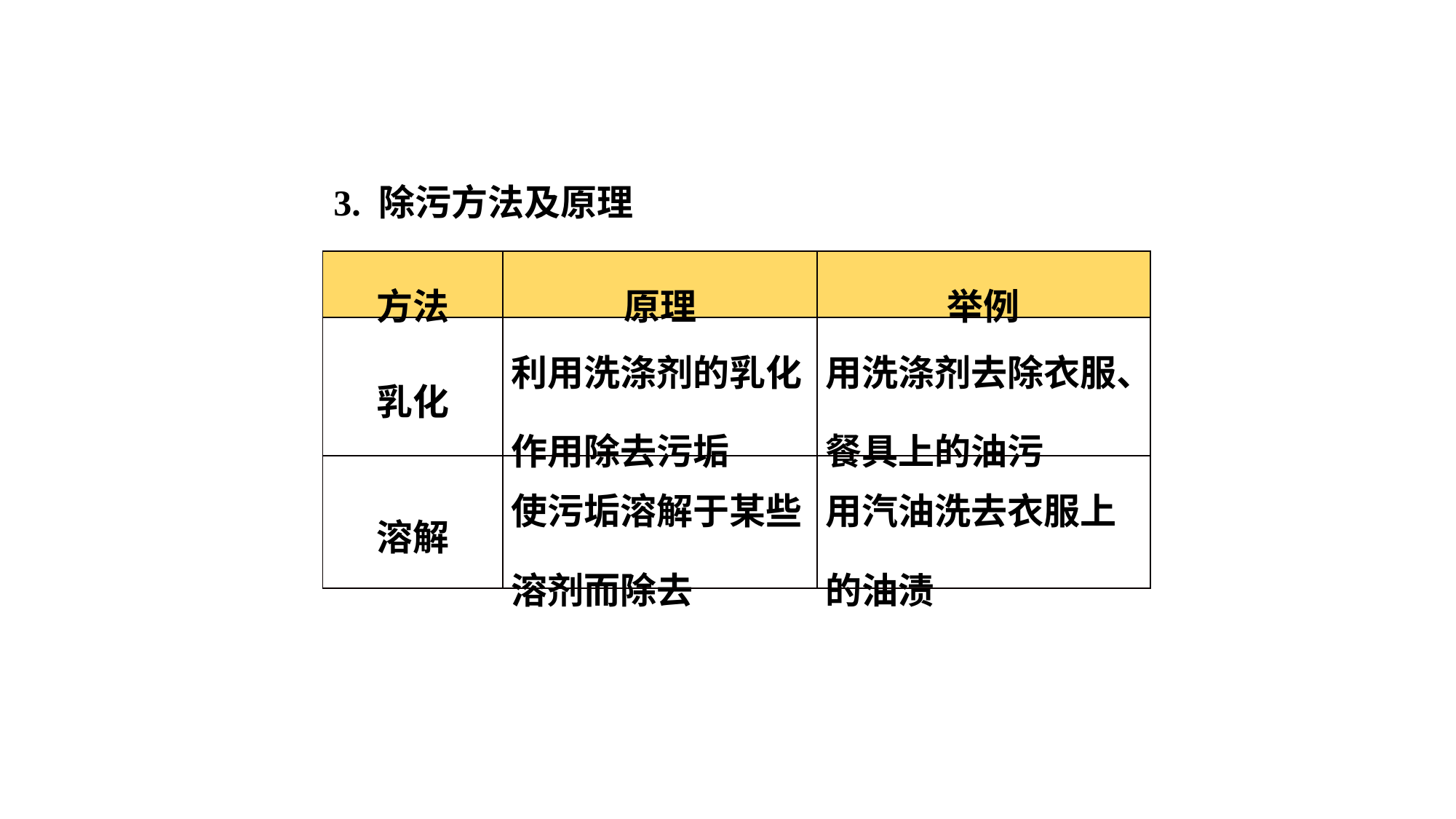

3. 除污方法及原理
| 方法 | 原理 | 举例 |
| --- | --- | --- |
| 乳化 | 利用洗涤剂的乳化作用除去污垢 | 用洗涤剂去除衣服、餐具上的油污 |
| 溶解 | 使污垢溶解于某些溶剂而除去 | 用汽油洗去衣服上的油渍 |